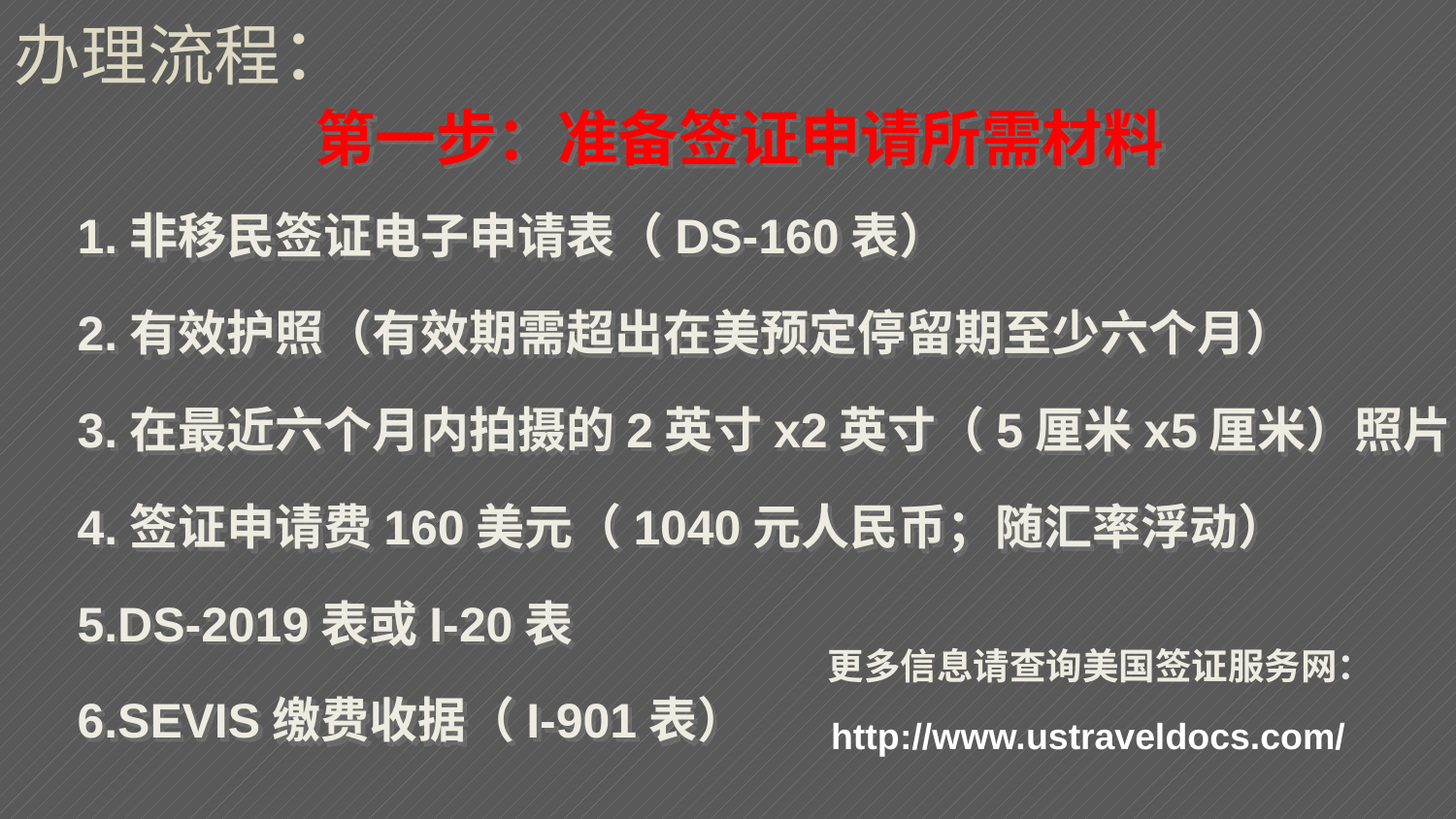

办理流程：
第一步：准备签证申请所需材料
1.非移民签证电子申请表（DS-160表）
2.有效护照（有效期需超出在美预定停留期至少六个月）
3.在最近六个月内拍摄的2英寸x2英寸（5厘米x5厘米）照片1张
4.签证申请费160美元（1040元人民币；随汇率浮动）
5.DS-2019表或I-20表
6.SEVIS缴费收据（I-901表）

 更多信息请查询美国签证服务网：
  http://www.ustraveldocs.com/